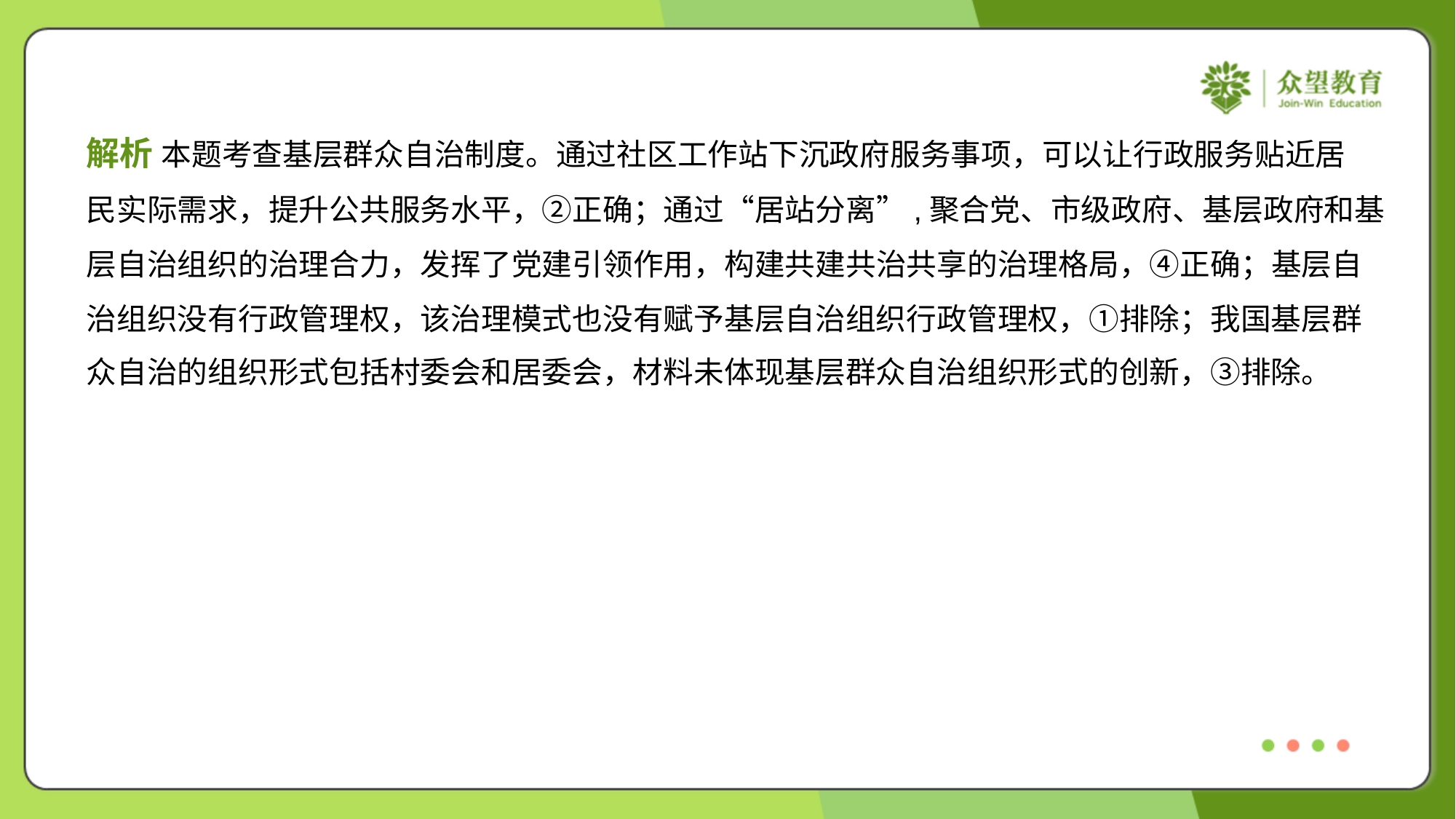

解析 本题考查基层群众自治制度。通过社区工作站下沉政府服务事项，可以让行政服务贴近居
民实际需求，提升公共服务水平，②正确；通过“居站分离”,聚合党、市级政府、基层政府和基
层自治组织的治理合力，发挥了党建引领作用，构建共建共治共享的治理格局，④正确；基层自
治组织没有行政管理权，该治理模式也没有赋予基层自治组织行政管理权，①排除；我国基层群
众自治的组织形式包括村委会和居委会，材料未体现基层群众自治组织形式的创新，③排除。